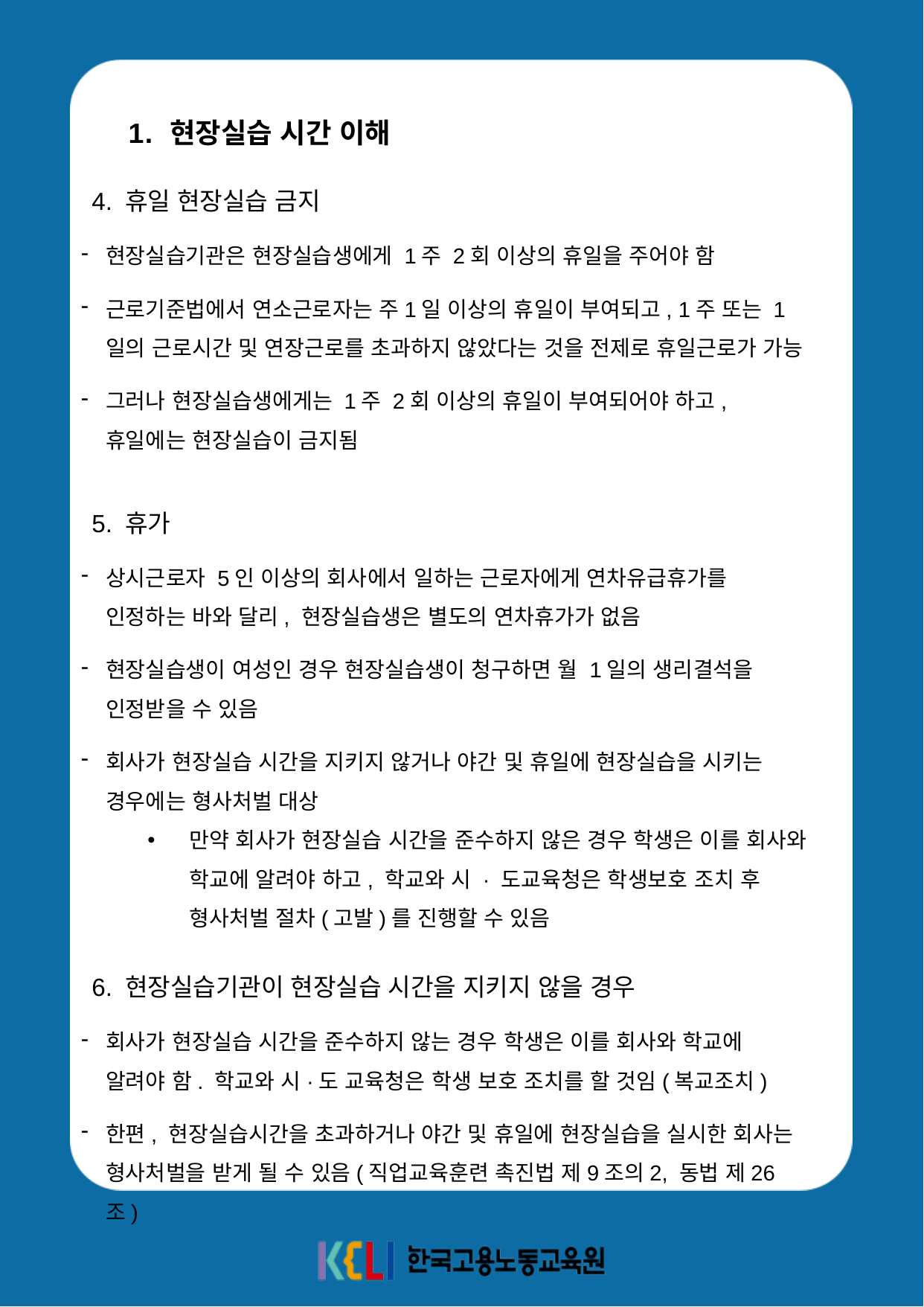

현장실습 시간 이해
4. 휴일 현장실습 금지
현장실습기관은 현장실습생에게 1주 2회 이상의 휴일을 주어야 함
근로기준법에서 연소근로자는 주1일 이상의 휴일이 부여되고, 1주 또는 1일의 근로시간 및 연장근로를 초과하지 않았다는 것을 전제로 휴일근로가 가능
그러나 현장실습생에게는 1주 2회 이상의 휴일이 부여되어야 하고, 휴일에는 현장실습이 금지됨

5. 휴가
상시근로자 5인 이상의 회사에서 일하는 근로자에게 연차유급휴가를 인정하는 바와 달리, 현장실습생은 별도의 연차휴가가 없음
현장실습생이 여성인 경우 현장실습생이 청구하면 월 1일의 생리결석을 인정받을 수 있음
회사가 현장실습 시간을 지키지 않거나 야간 및 휴일에 현장실습을 시키는 경우에는 형사처벌 대상
만약 회사가 현장실습 시간을 준수하지 않은 경우 학생은 이를 회사와 학교에 알려야 하고, 학교와 시 · 도교육청은 학생보호 조치 후 형사처벌 절차(고발)를 진행할 수 있음

6. 현장실습기관이 현장실습 시간을 지키지 않을 경우
회사가 현장실습 시간을 준수하지 않는 경우 학생은 이를 회사와 학교에 알려야 함. 학교와 시·도 교육청은 학생 보호 조치를 할 것임(복교조치)
한편, 현장실습시간을 초과하거나 야간 및 휴일에 현장실습을 실시한 회사는 형사처벌을 받게 될 수 있음(직업교육훈련 촉진법 제9조의2, 동법 제26조)